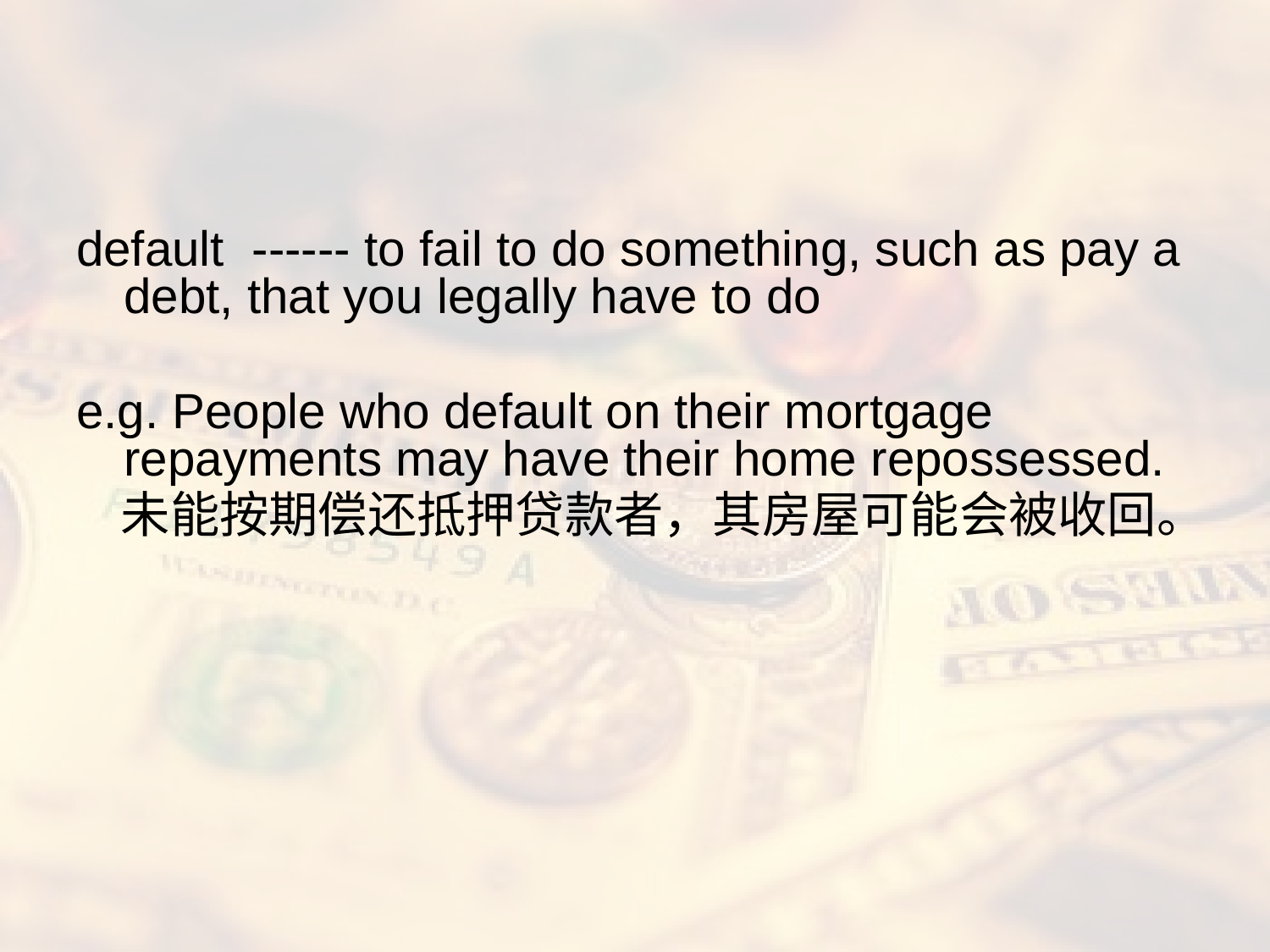

#
default  ------ to fail to do something, such as pay a debt, that you legally have to do

e.g. People who default on their mortgage repayments may have their home repossessed.
   未能按期偿还抵押贷款者，其房屋可能会被收回。